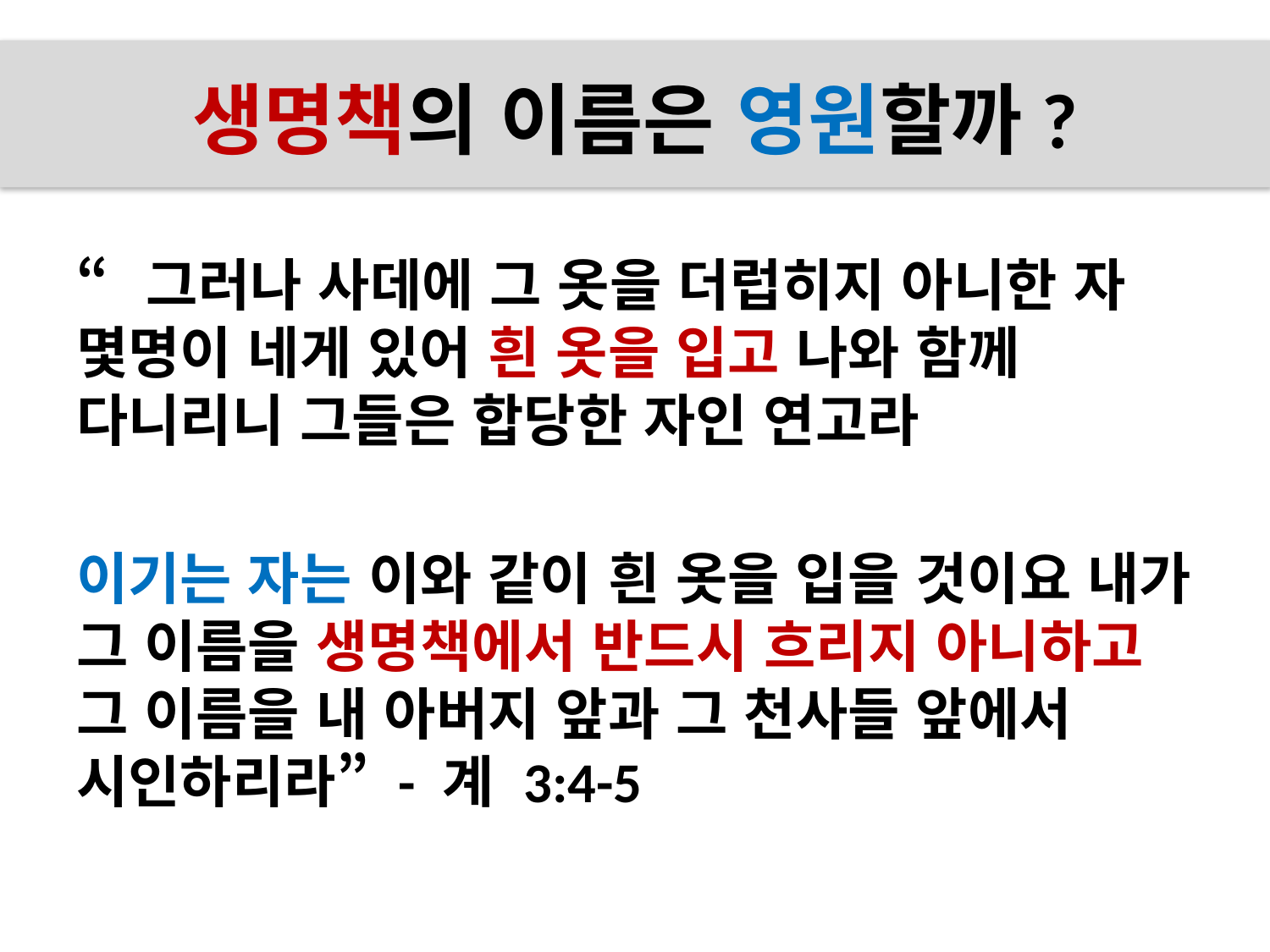

# 생명책의 이름은 영원할까?

“그러나 사데에 그 옷을 더럽히지 아니한 자 몇명이 네게 있어 흰 옷을 입고 나와 함께 다니리니 그들은 합당한 자인 연고라

이기는 자는 이와 같이 흰 옷을 입을 것이요 내가 그 이름을 생명책에서 반드시 흐리지 아니하고 그 이름을 내 아버지 앞과 그 천사들 앞에서 시인하리라” - 계 3:4-5